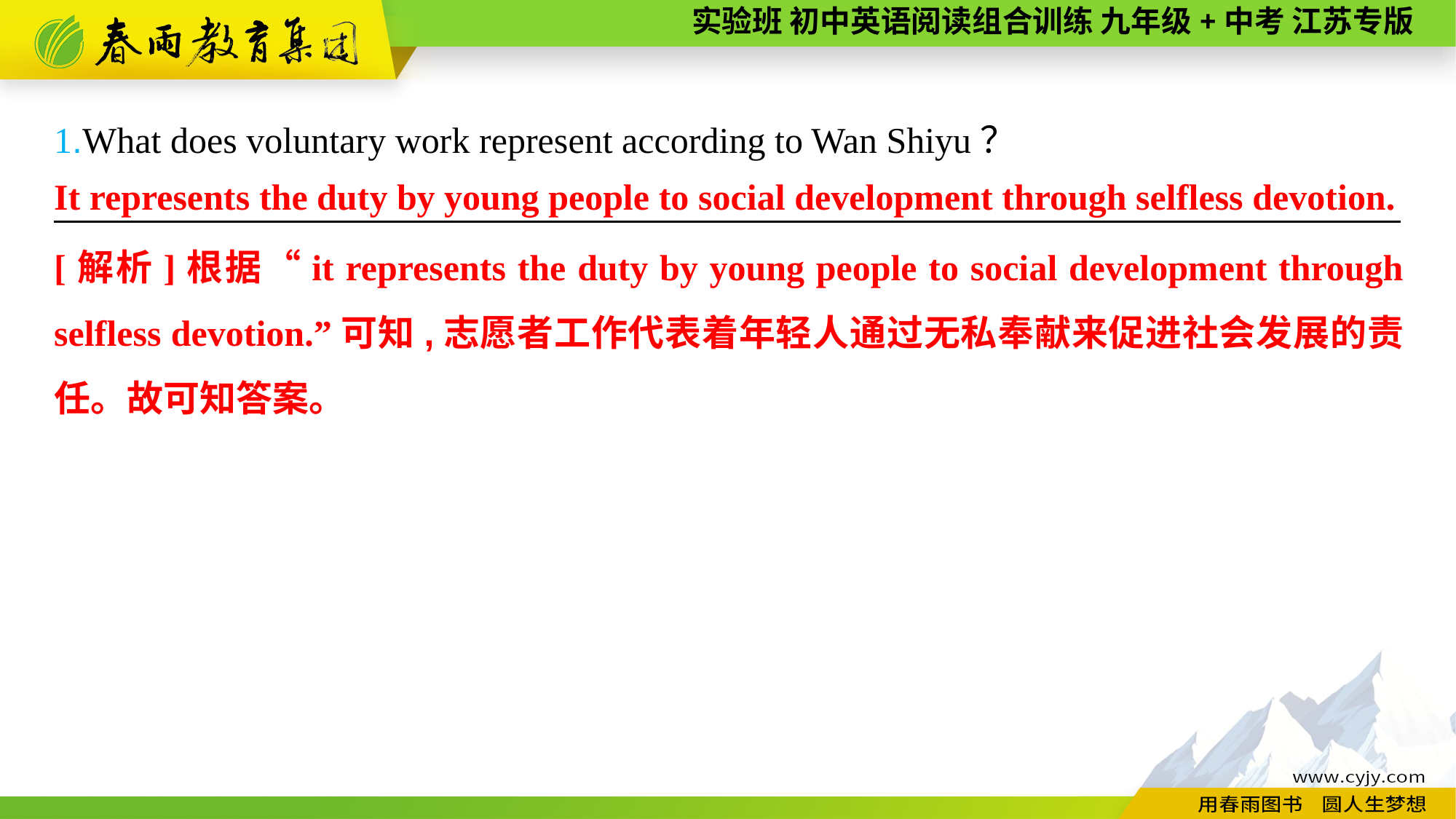

1.What does voluntary work represent according to Wan Shiyu？
————————                        ——  ————                                                  ————
It represents the duty by young people to social development through selfless devotion.
[解析]根据“it represents the duty by young people to social development through selfless devotion.”可知,志愿者工作代表着年轻人通过无私奉献来促进社会发展的责任。故可知答案。